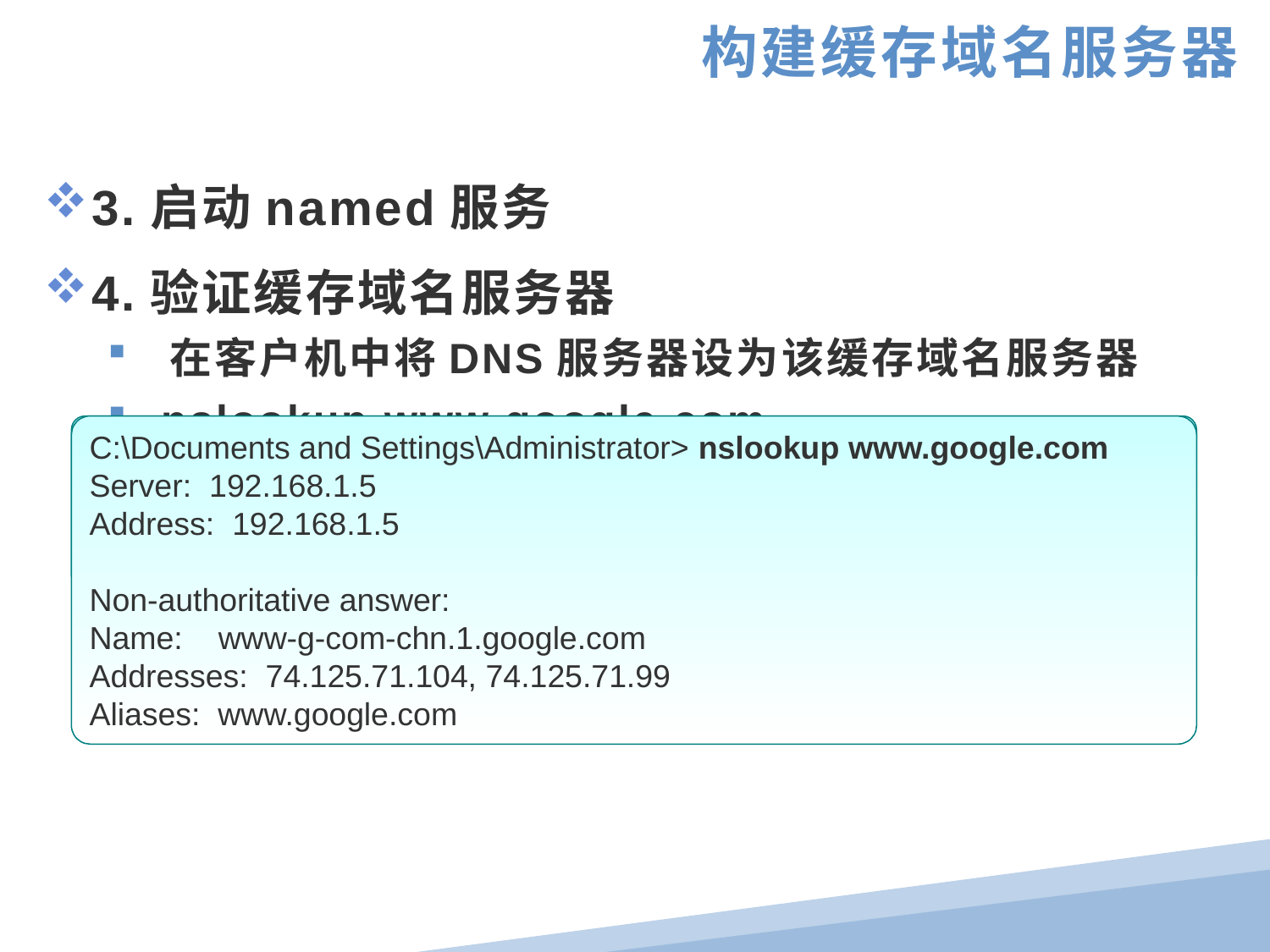

构建缓存域名服务器
3.启动named服务
4.验证缓存域名服务器
 在客户机中将DNS服务器设为该缓存域名服务器
 nslookup www.google.com

[root@localhost ~]# service named start
启动 named：                                               [确定]
[root@localhost ~]# netstat -anpu | grep named
udp        0      0 0.0.0.0:53         0.0.0.0:*         11687/named
C:\Documents and Settings\Administrator> nslookup www.google.com
Server:  192.168.1.5
Address:  192.168.1.5

Non-authoritative answer:
Name:    www-g-com-chn.1.google.com
Addresses:  74.125.71.104, 74.125.71.99
Aliases:  www.google.com